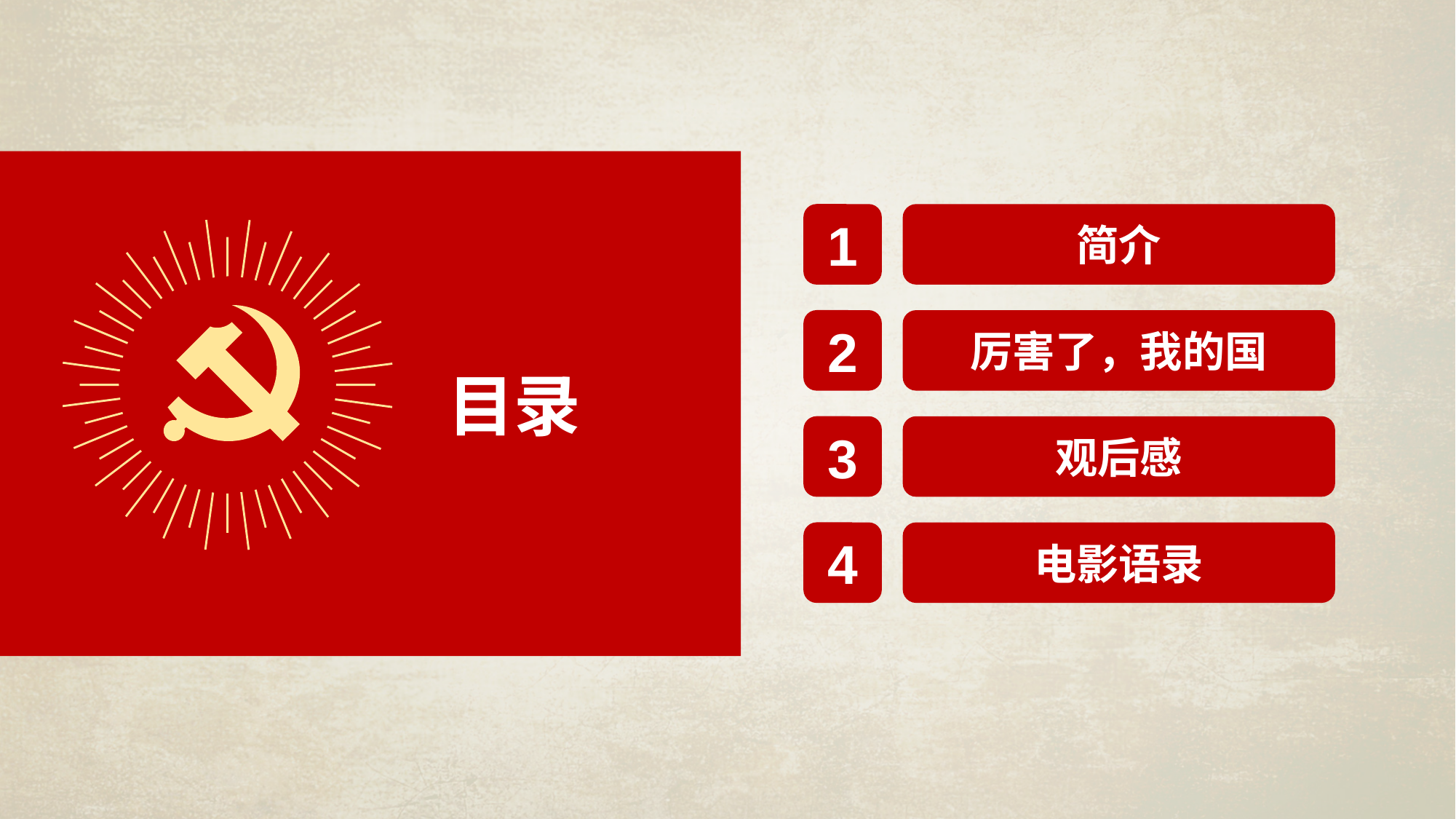

目录
1
简介

2
厉害了，我的国
3
观后感
4
电影语录